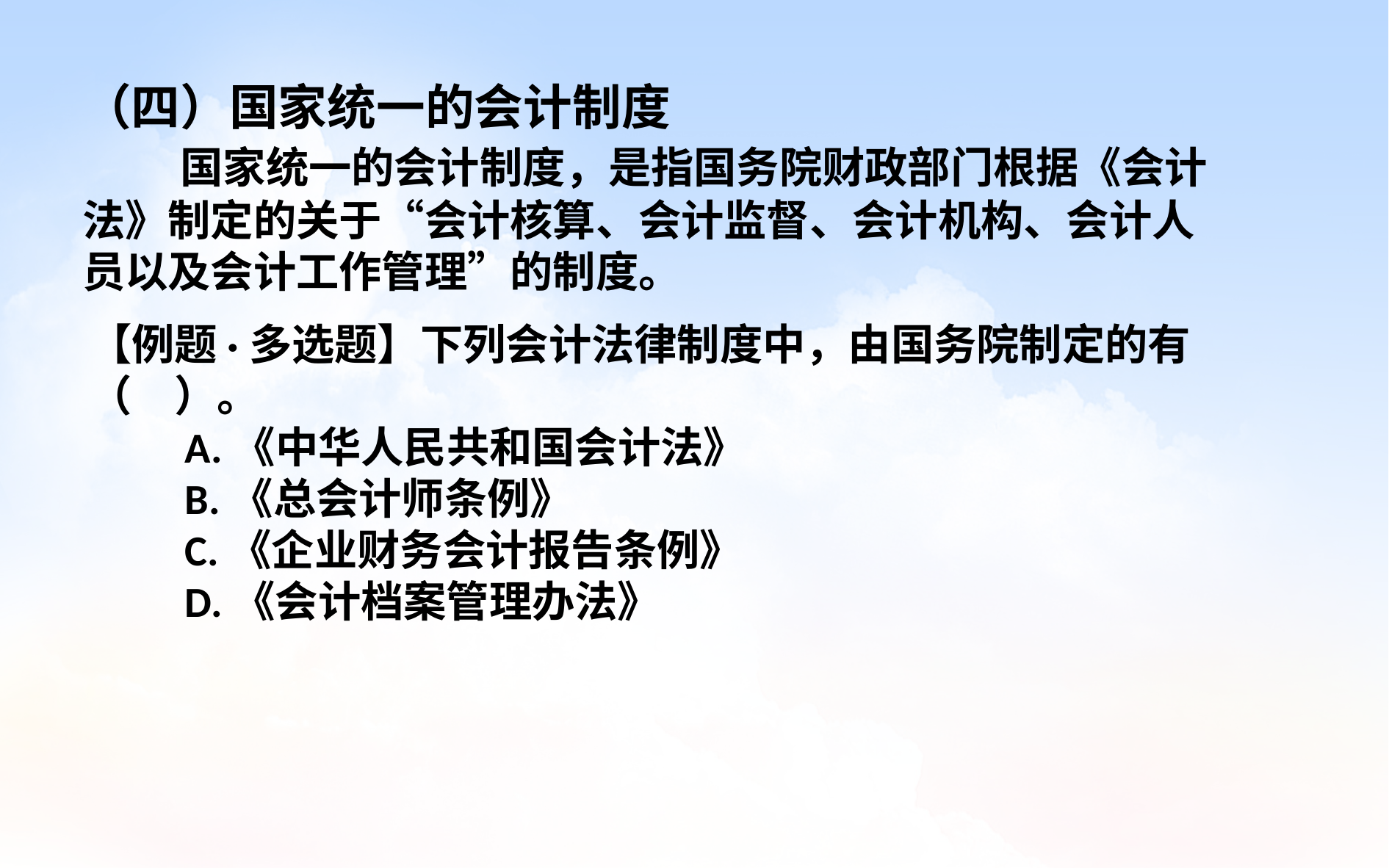

（四）国家统一的会计制度
　　国家统一的会计制度，是指国务院财政部门根据《会计法》制定的关于“会计核算、会计监督、会计机构、会计人员以及会计工作管理”的制度。

【例题·多选题】下列会计法律制度中，由国务院制定的有（　）。
　　A.《中华人民共和国会计法》
　　B.《总会计师条例》
　　C.《企业财务会计报告条例》
　　D.《会计档案管理办法》